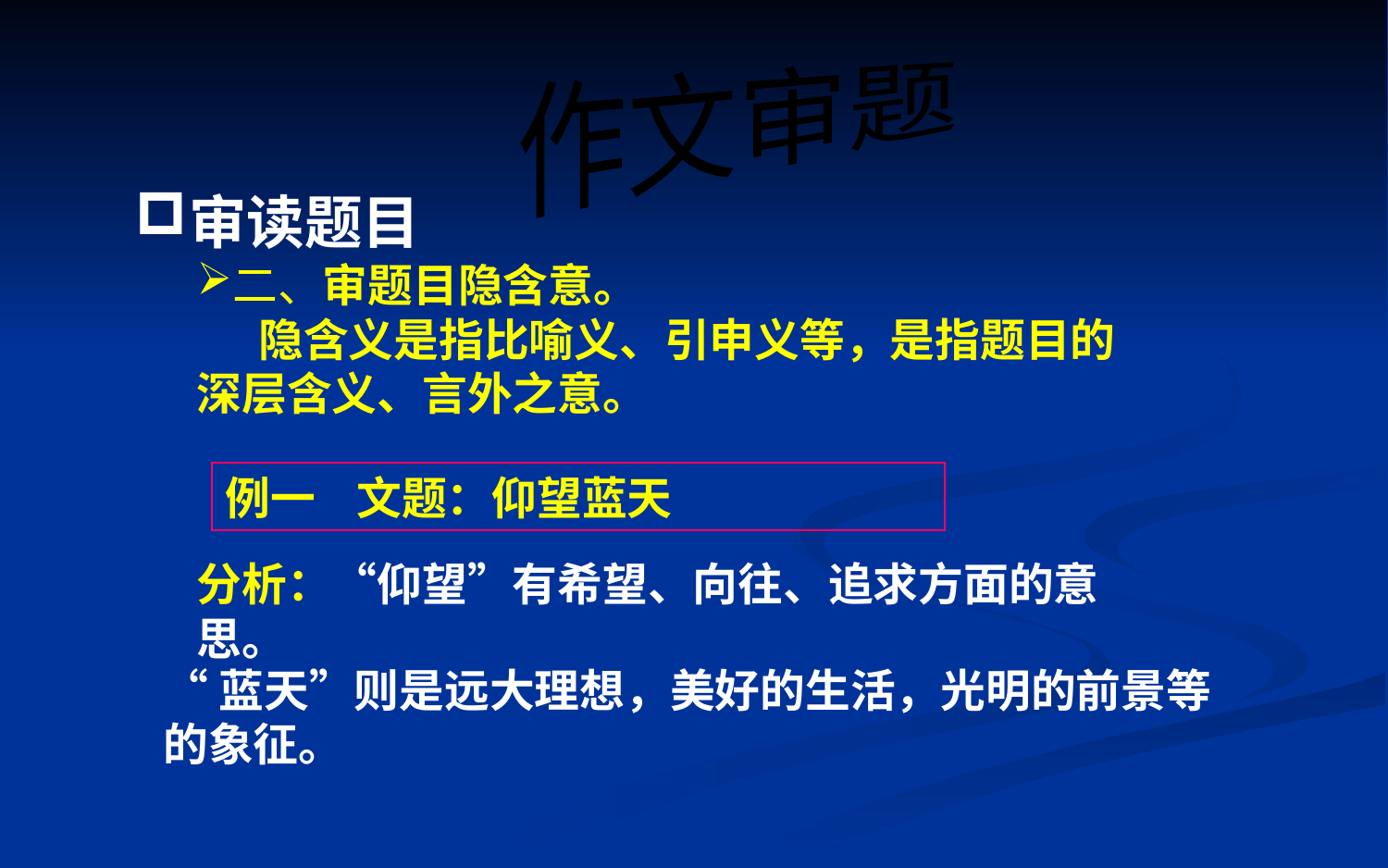

作文审题
审读题目
二、审题目隐含意。
     隐含义是指比喻义、引申义等，是指题目的深层含义、言外之意。

例一    文题：仰望蓝天
分析：“仰望”有希望、向往、追求方面的意思。
“蓝天”则是远大理想，美好的生活，光明的前景等
的象征。